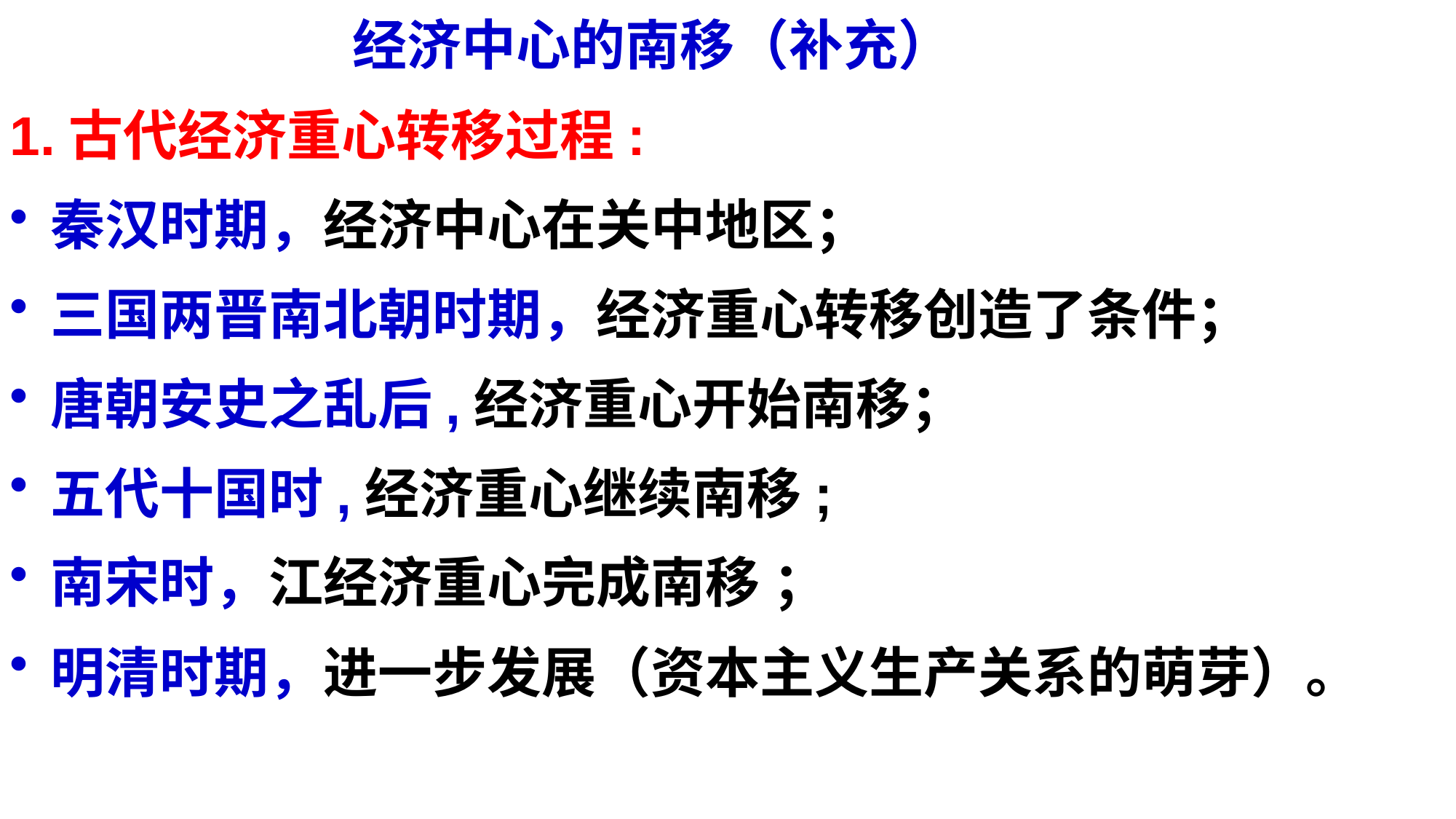

经济中心的南移（补充）
1.古代经济重心转移过程:
秦汉时期，经济中心在关中地区；
三国两晋南北朝时期，经济重心转移创造了条件；
唐朝安史之乱后,经济重心开始南移；
五代十国时,经济重心继续南移;
南宋时，江经济重心完成南移 ；
明清时期，进一步发展（资本主义生产关系的萌芽）。